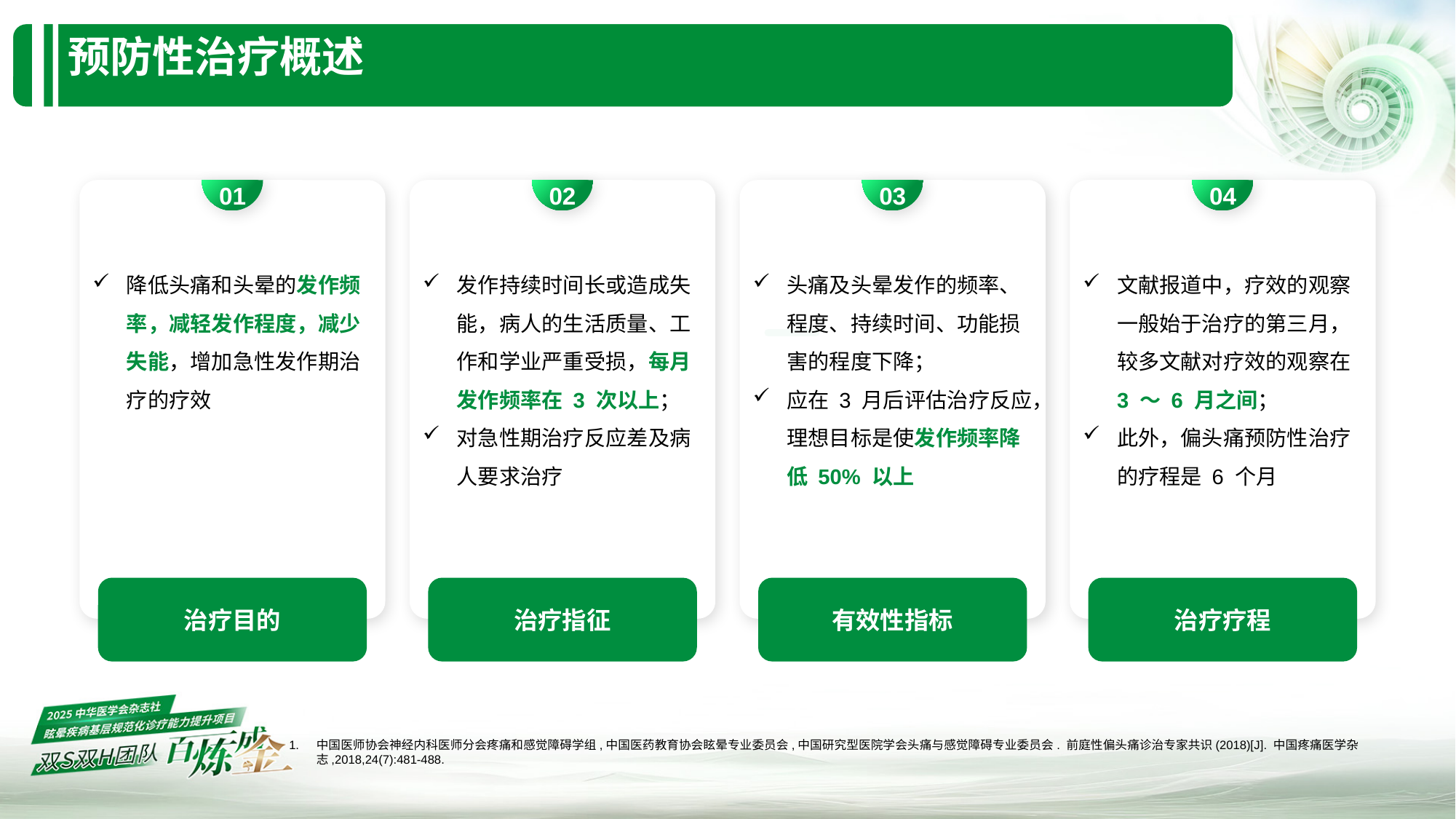

# 预防性治疗概述

01
02
03
04

降低头痛和头晕的发作频率，减轻发作程度，减少失能，增加急性发作期治疗的疗效
发作持续时间长或造成失能，病人的生活质量、工作和学业严重受损，每月发作频率在 3 次以上；
对急性期治疗反应差及病人要求治疗
头痛及头晕发作的频率、程度、持续时间、功能损害的程度下降；
应在 3 月后评估治疗反应，理想目标是使发作频率降低 50% 以上
文献报道中，疗效的观察一般始于治疗的第三月，较多文献对疗效的观察在 3 ～ 6 月之间；
此外，偏头痛预防性治疗的疗程是 6 个月
治疗目的
治疗指征
有效性指标
治疗疗程
中国医师协会神经内科医师分会疼痛和感觉障碍学组,中国医药教育协会眩晕专业委员会,中国研究型医院学会头痛与感觉障碍专业委员会. 前庭性偏头痛诊治专家共识(2018)[J]. 中国疼痛医学杂志,2018,24(7):481-488.